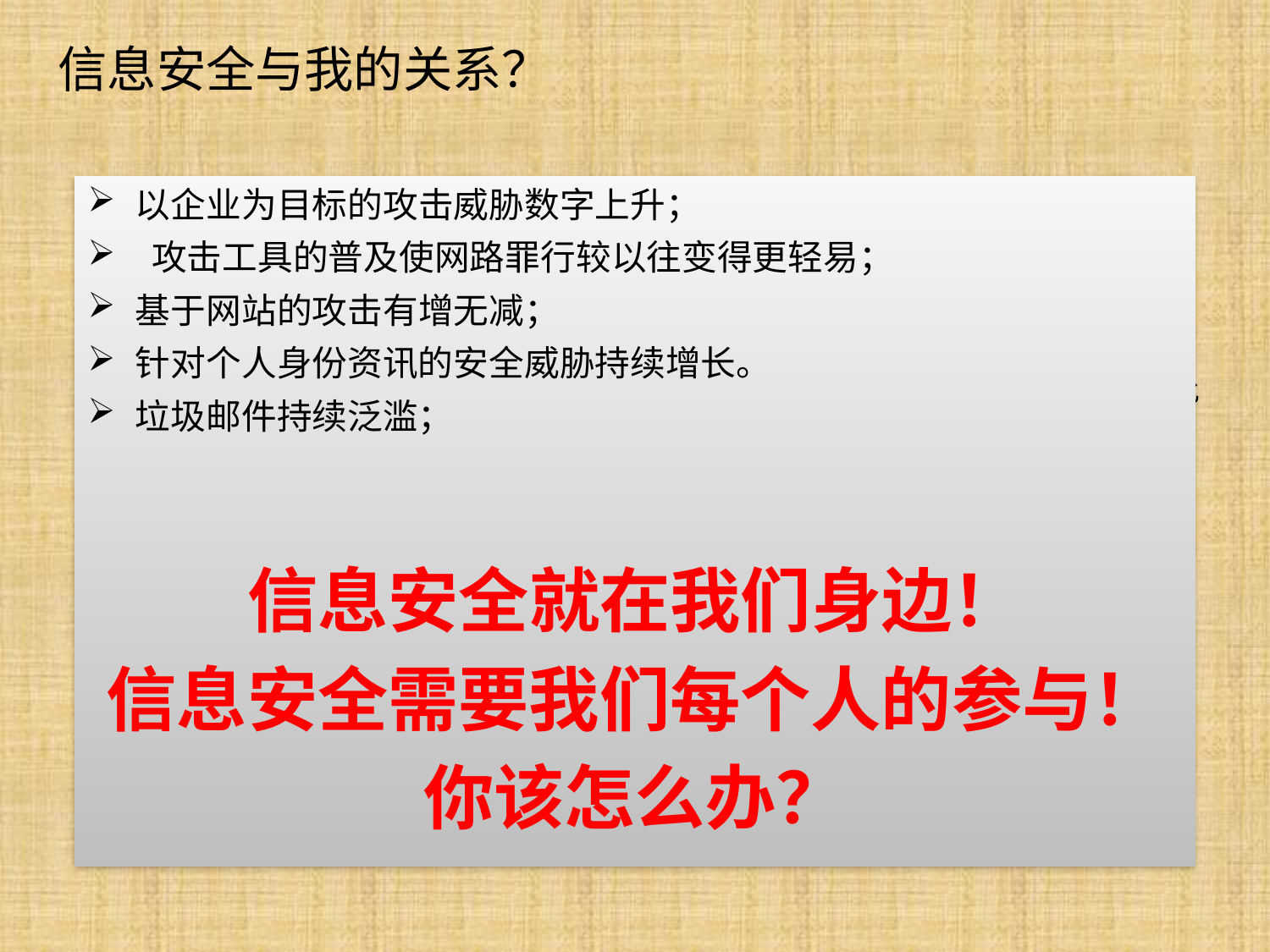

# 信息安全与我的关系？
某防病毒厂商2010年第一季度信息安全威胁报告：
在全球不同国家，共计发生327,598,028次恶意程序试图感染用户计算机的行为，同上一季度相比，总体增长26.8%；
网络罪犯所采取的攻击策略有所改变；
互联网上占统治的地位的恶意软件家族主要针对HTML代码或脚本，网络罪犯主要用此类家族的恶意软件感染合法网站；
共发现119,674,973个包含恶意程序的主机服务器。
同上季度相比，新发现和确认的漏洞数量增长了6.9%；
漏洞利用程序增长了21.3%。
几乎任何能够同计算机进行同步的设备都会被网络罪犯用来充当恶意软件的载体。

以企业为目标的攻击威胁数字上升；
 攻击工具的普及使网路罪行较以往变得更轻易；
基于网站的攻击有增无减；
针对个人身份资讯的安全威胁持续增长。
垃圾邮件持续泛滥；

信息安全就在我们身边！
信息安全需要我们每个人的参与！
你该怎么办？